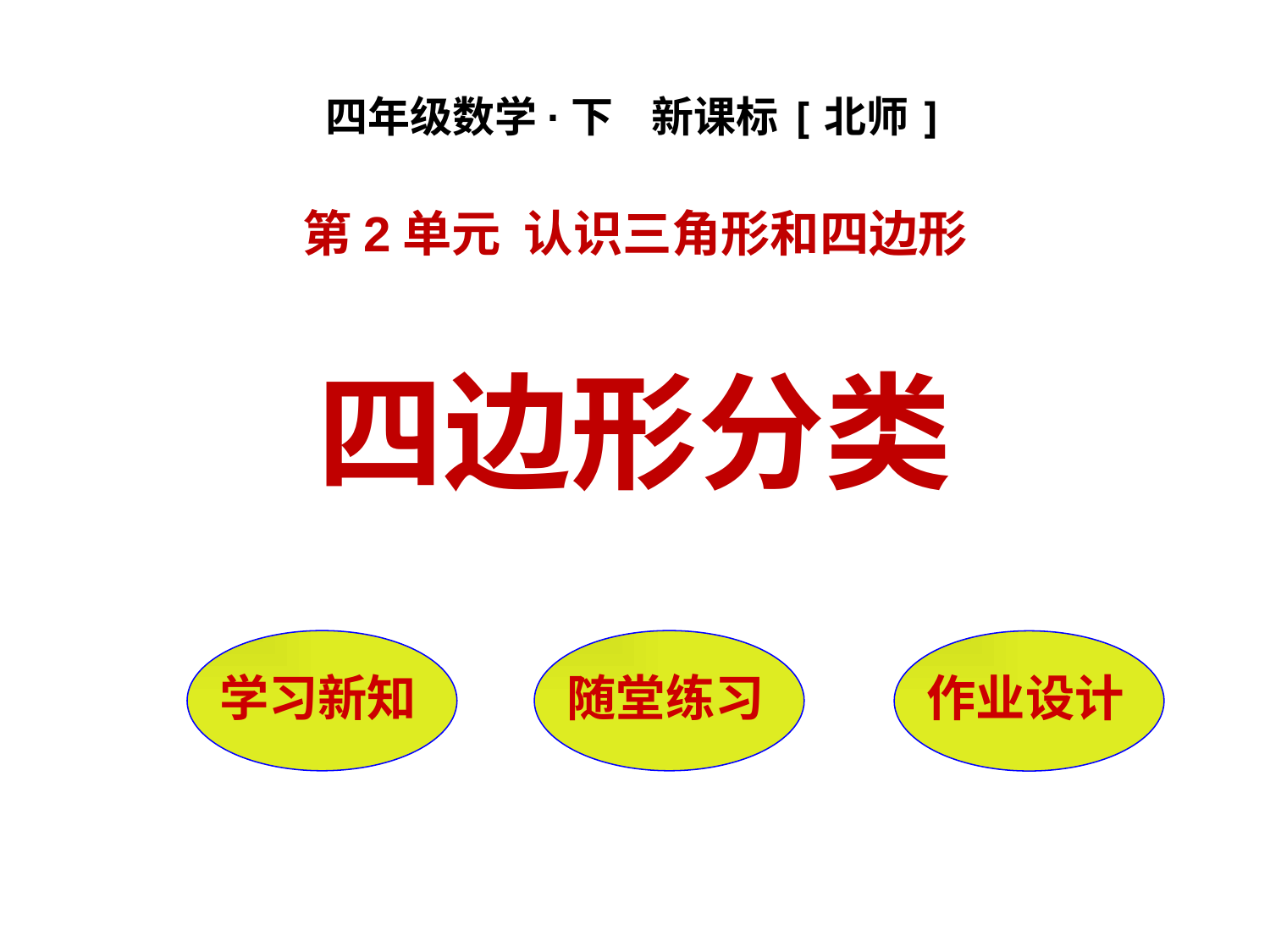

四年级数学·下    新课标[北师]
第2单元  认识三角形和四边形
四边形分类

随堂练习

学习新知

作业设计